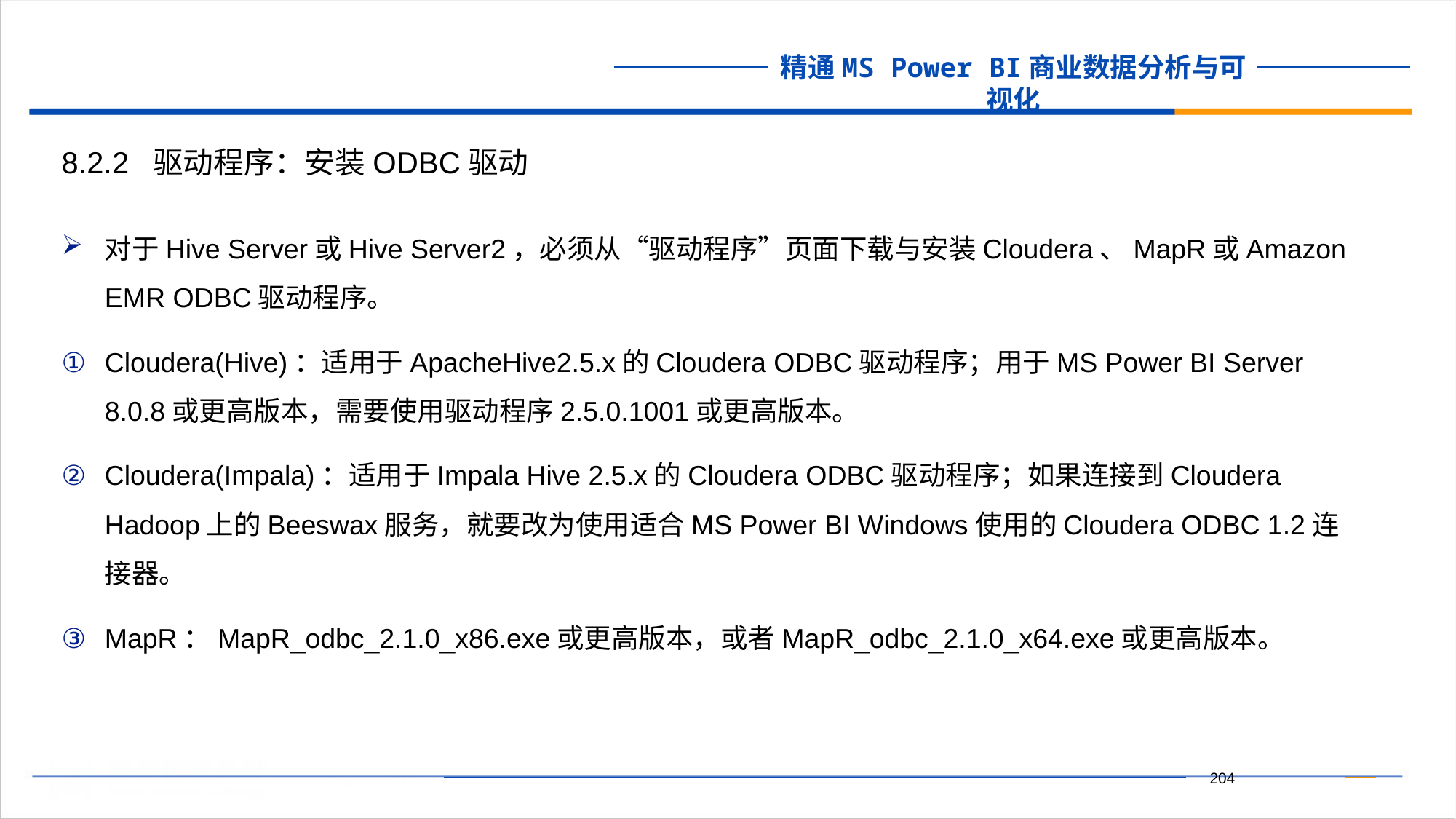

8.2.2  驱动程序：安装ODBC驱动
对于Hive Server或Hive Server2，必须从“驱动程序”页面下载与安装Cloudera、MapR或Amazon EMR ODBC驱动程序。
Cloudera(Hive)：适用于ApacheHive2.5.x的Cloudera ODBC驱动程序；用于MS Power BI Server 8.0.8或更高版本，需要使用驱动程序2.5.0.1001或更高版本。
Cloudera(Impala)：适用于Impala Hive 2.5.x的Cloudera ODBC驱动程序；如果连接到Cloudera Hadoop上的Beeswax服务，就要改为使用适合MS Power BI Windows使用的Cloudera ODBC 1.2连接器。
MapR：MapR_odbc_2.1.0_x86.exe或更高版本，或者MapR_odbc_2.1.0_x64.exe或更高版本。